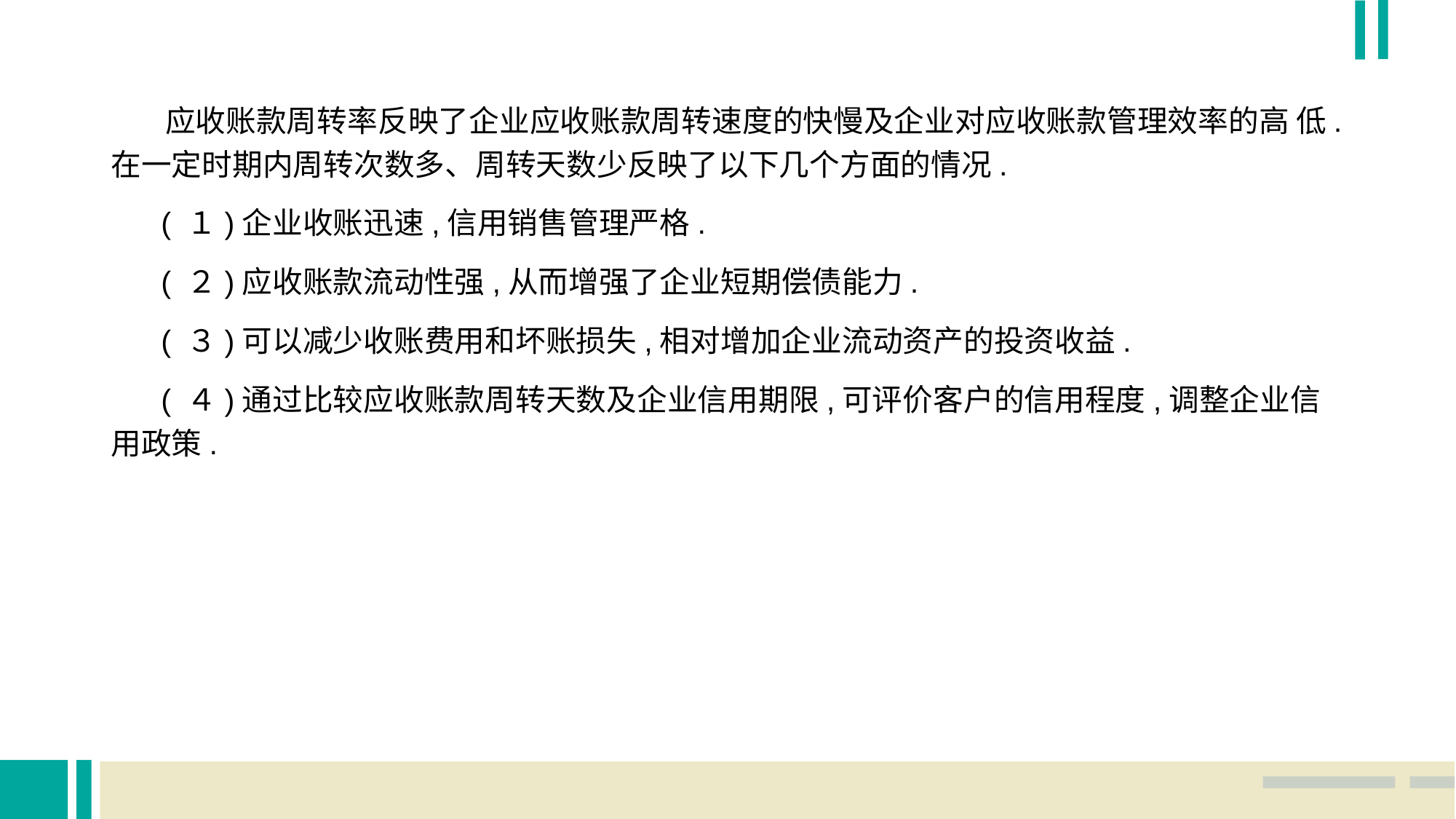

应收账款周转率反映了企业应收账款周转速度的快慢及企业对应收账款管理效率的高 低.在一定时期内周转次数多、周转天数少反映了以下几个方面的情况.
      ( １)企业收账迅速,信用销售管理严格.
      ( ２)应收账款流动性强,从而增强了企业短期偿债能力.
      ( ３)可以减少收账费用和坏账损失,相对增加企业流动资产的投资收益.
      ( ４)通过比较应收账款周转天数及企业信用期限,可评价客户的信用程度,调整企业信用政策.